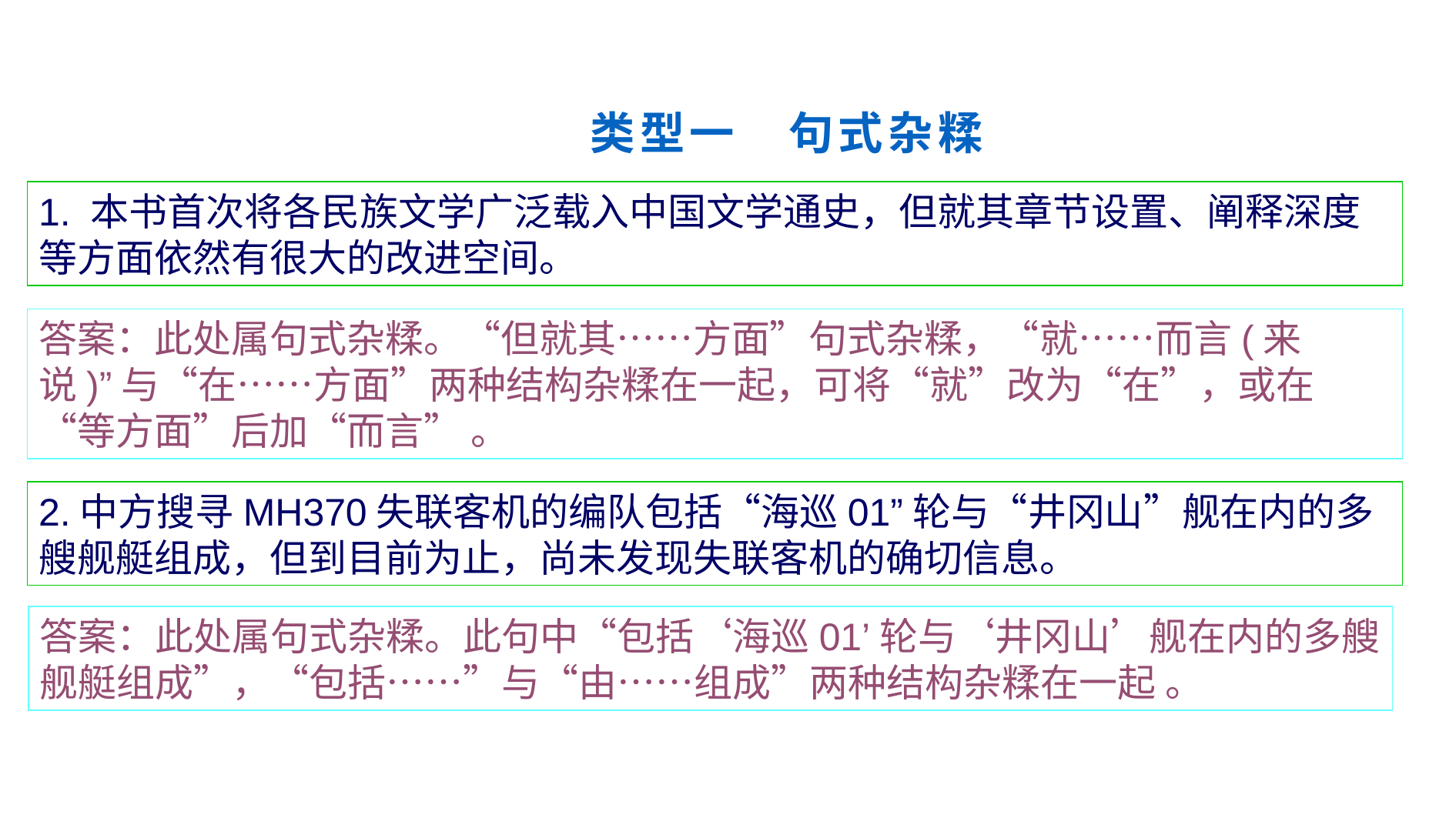

类型一　句式杂糅
1. 本书首次将各民族文学广泛载入中国文学通史，但就其章节设置、阐释深度等方面依然有很大的改进空间。

答案：此处属句式杂糅。“但就其……方面”句式杂糅，“就……而言(来说)”与“在……方面”两种结构杂糅在一起，可将“就”改为“在”，或在“等方面”后加“而言” 。

2.中方搜寻MH370失联客机的编队包括“海巡01”轮与“井冈山”舰在内的多艘舰艇组成，但到目前为止，尚未发现失联客机的确切信息。
答案：此处属句式杂糅。此句中“包括‘海巡01’轮与‘井冈山’舰在内的多艘舰艇组成”，“包括……”与“由……组成”两种结构杂糅在一起 。